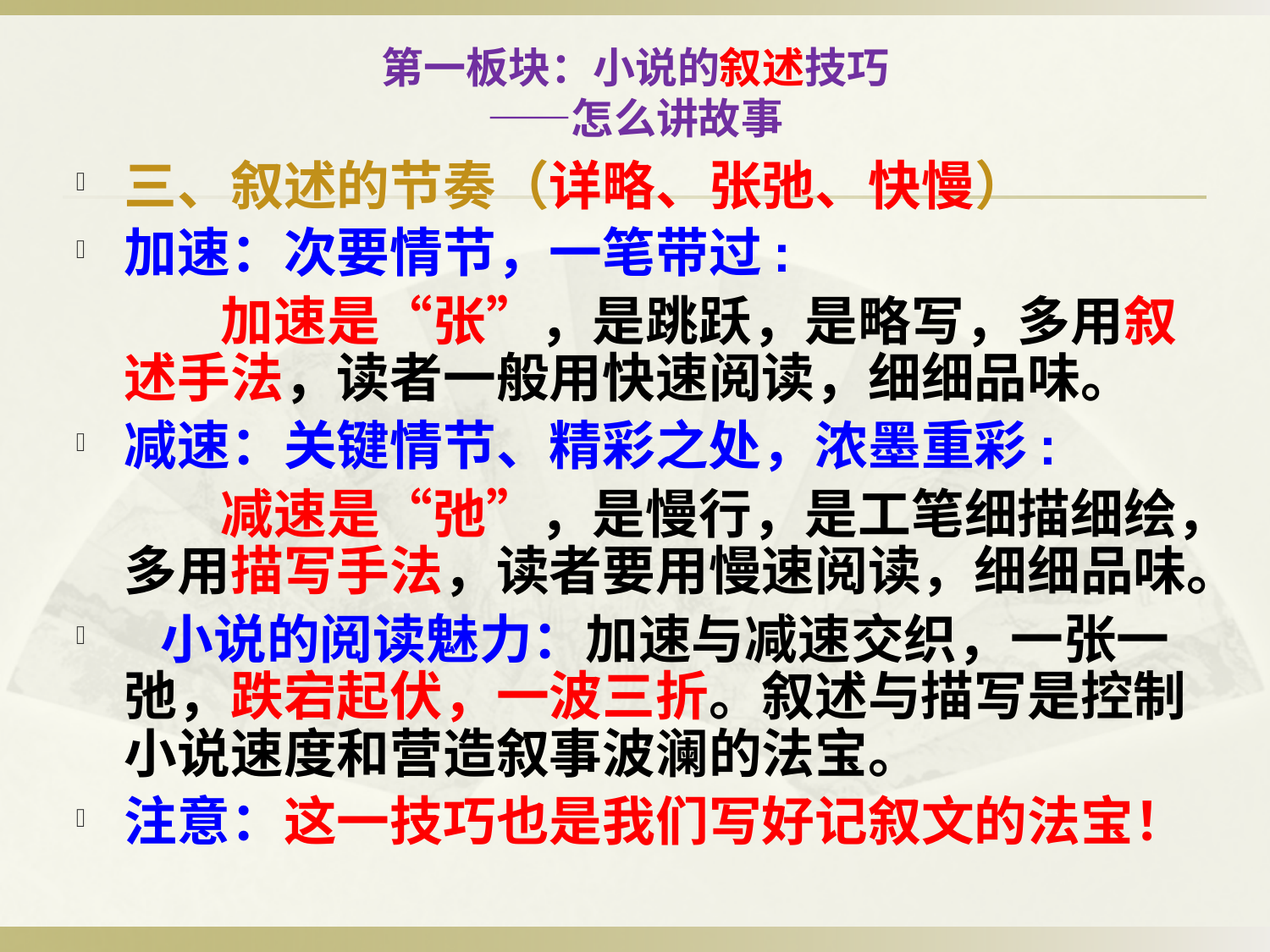

# 第一板块：小说的叙述技巧 ——怎么讲故事
三、叙述的节奏（详略、张弛、快慢）
加速：次要情节，一笔带过:
           加速是“张”，是跳跃，是略写，多用叙述手法，读者一般用快速阅读，细细品味。
减速：关键情节、精彩之处，浓墨重彩:
           减速是“弛”，是慢行，是工笔细描细绘，多用描写手法，读者要用慢速阅读，细细品味。
  小说的阅读魅力：加速与减速交织，一张一弛，跌宕起伏，一波三折。叙述与描写是控制小说速度和营造叙事波澜的法宝。
注意：这一技巧也是我们写好记叙文的法宝！